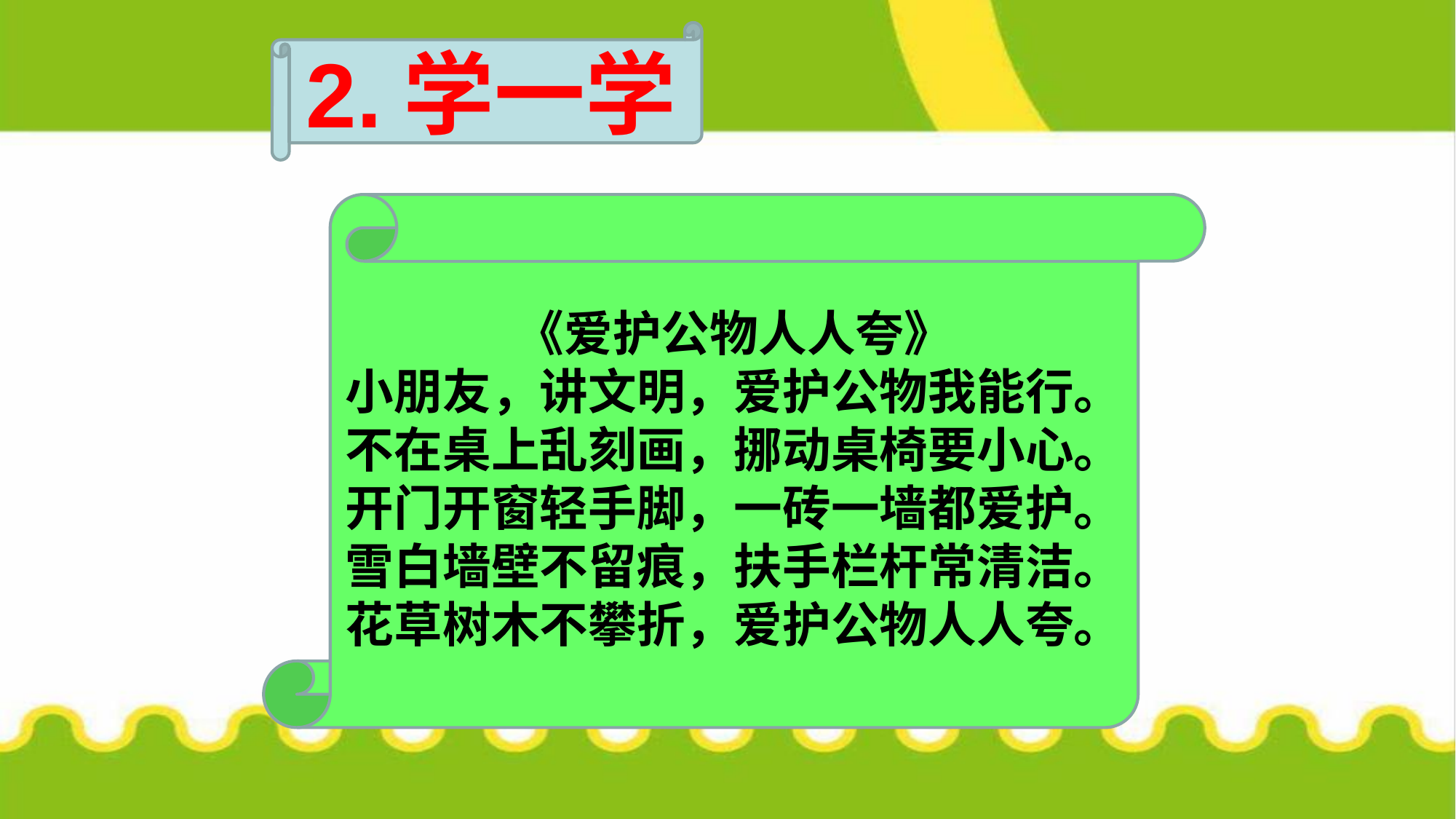

2.学一学
《爱护公物人人夸》
小朋友，讲文明，爱护公物我能行。
不在桌上乱刻画，挪动桌椅要小心。
开门开窗轻手脚，一砖一墙都爱护。
雪白墙壁不留痕，扶手栏杆常清洁。
花草树木不攀折，爱护公物人人夸。